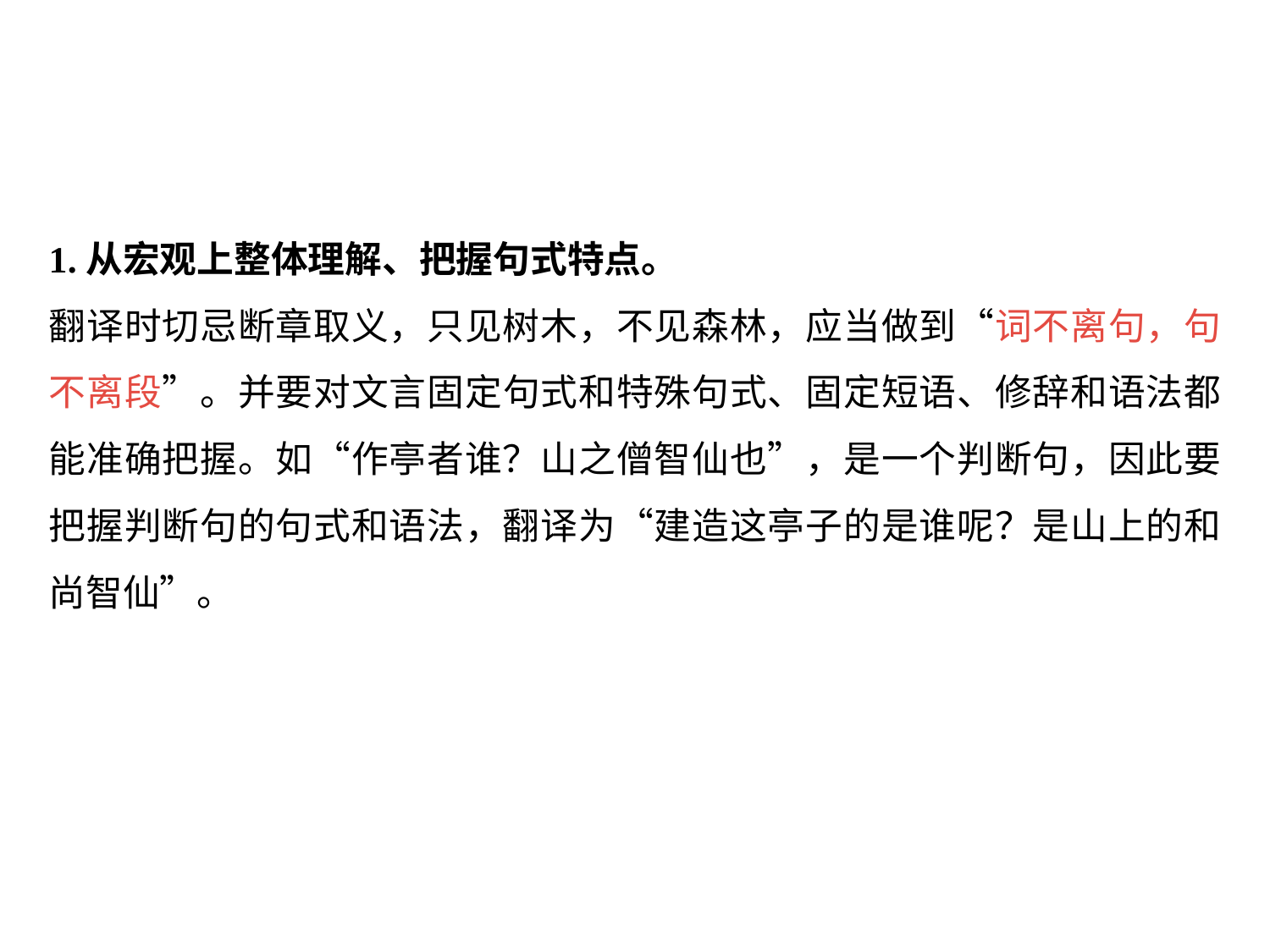

1.从宏观上整体理解、把握句式特点。
翻译时切忌断章取义，只见树木，不见森林，应当做到“词不离句，句不离段”。并要对文言固定句式和特殊句式、固定短语、修辞和语法都能准确把握。如“作亭者谁？山之僧智仙也”，是一个判断句，因此要把握判断句的句式和语法，翻译为“建造这亭子的是谁呢？是山上的和尚智仙”。